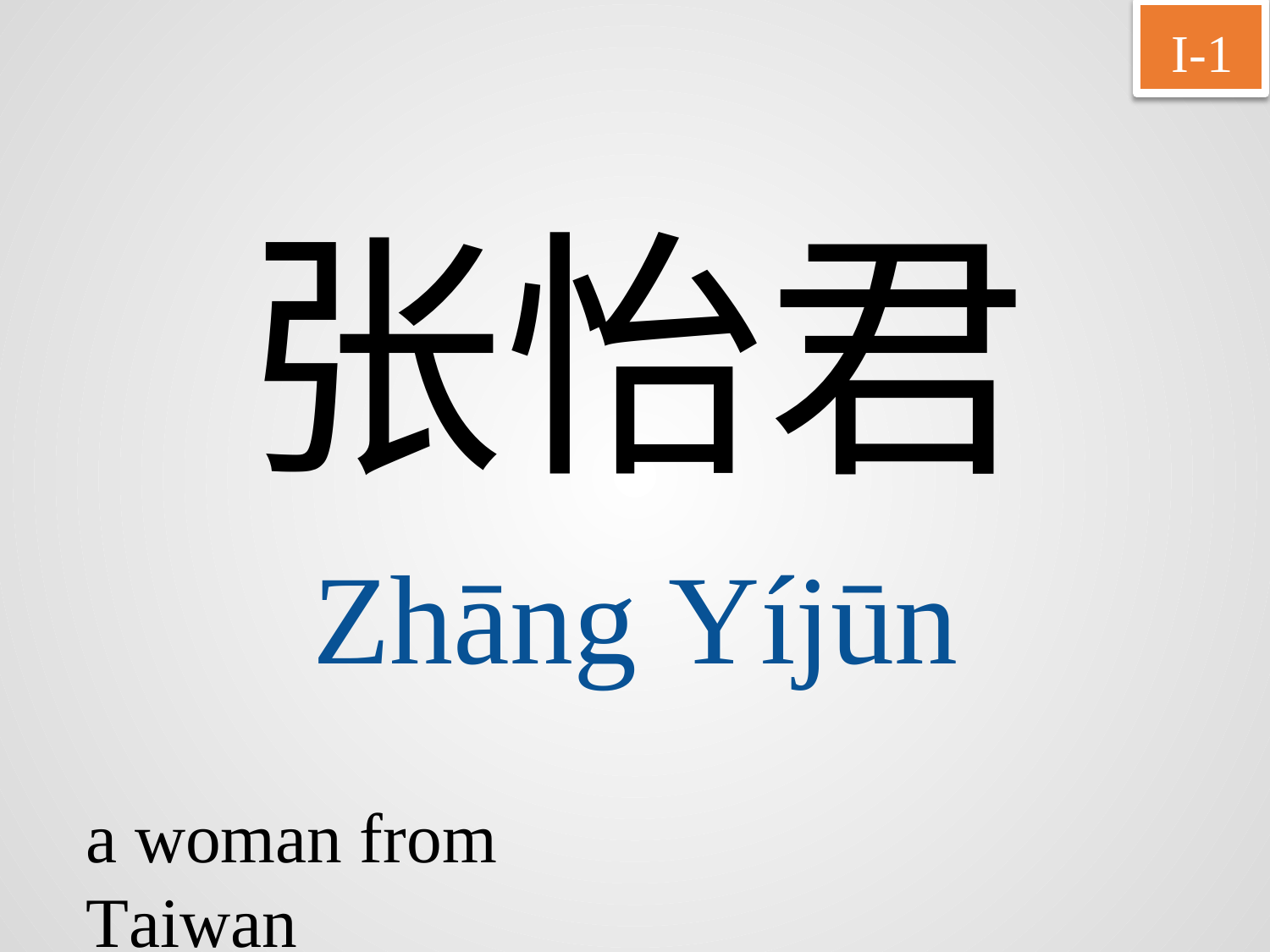

I-1

张怡君
Zhāng Yíjūn
a woman from Taiwan